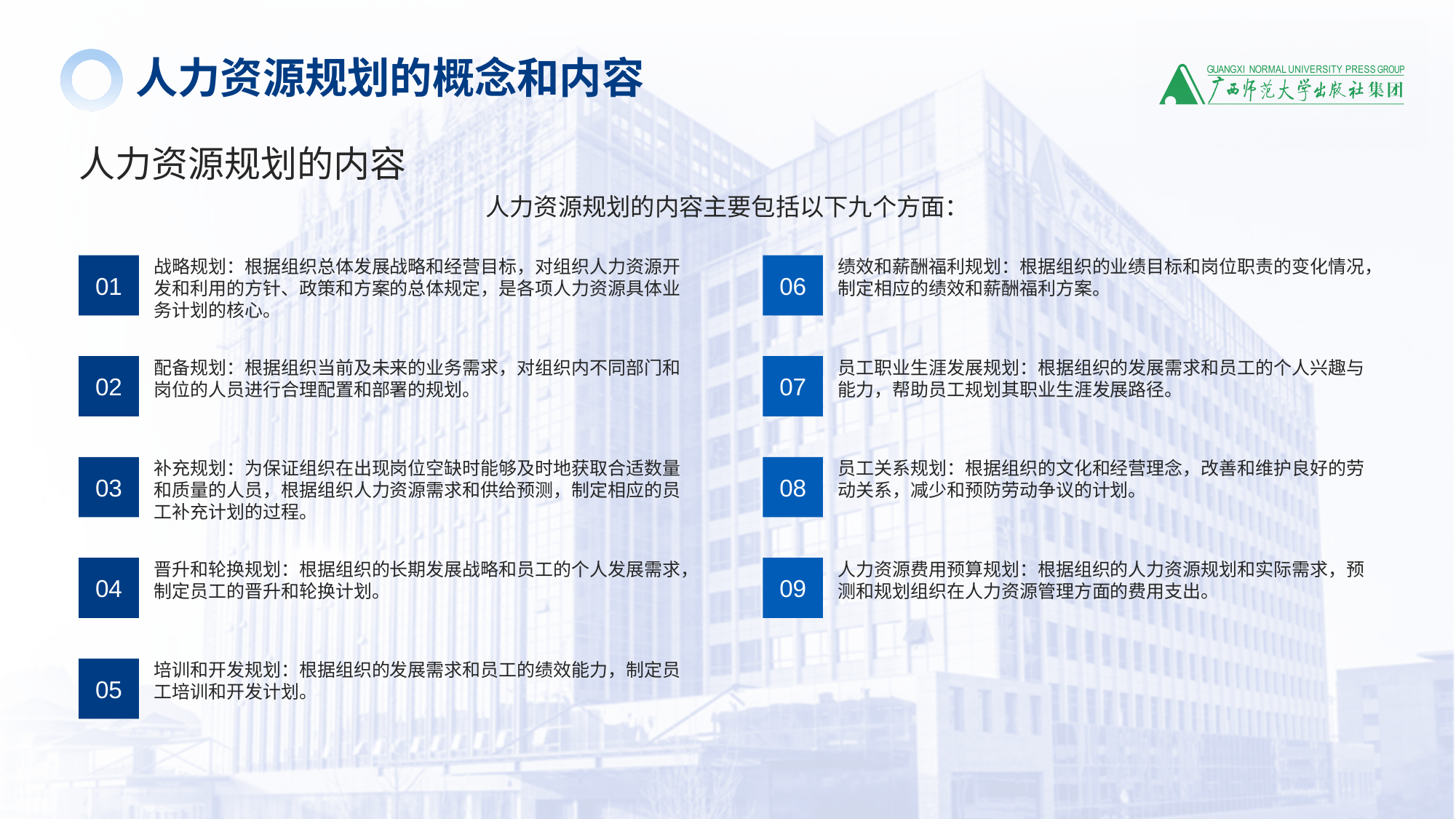

人力资源规划的概念和内容

人力资源规划的内容
人力资源规划的内容主要包括以下九个方面：

战略规划：根据组织总体发展战略和经营目标，对组织人力资源开发和利用的方针、政策和方案的总体规定，是各项人力资源具体业务计划的核心。

绩效和薪酬福利规划：根据组织的业绩目标和岗位职责的变化情况，制定相应的绩效和薪酬福利方案。
01
06
配备规划：根据组织当前及未来的业务需求，对组织内不同部门和岗位的人员进行合理配置和部署的规划。
员工职业生涯发展规划：根据组织的发展需求和员工的个人兴趣与能力，帮助员工规划其职业生涯发展路径。

02
07
补充规划：为保证组织在出现岗位空缺时能够及时地获取合适数量和质量的人员，根据组织人力资源需求和供给预测，制定相应的员工补充计划的过程。
员工关系规划：根据组织的文化和经营理念，改善和维护良好的劳动关系，减少和预防劳动争议的计划。

03
08
晋升和轮换规划：根据组织的长期发展战略和员工的个人发展需求，制定员工的晋升和轮换计划。
人力资源费用预算规划：根据组织的人力资源规划和实际需求，预测和规划组织在人力资源管理方面的费用支出。

04
09

培训和开发规划：根据组织的发展需求和员工的绩效能力，制定员工培训和开发计划。
05